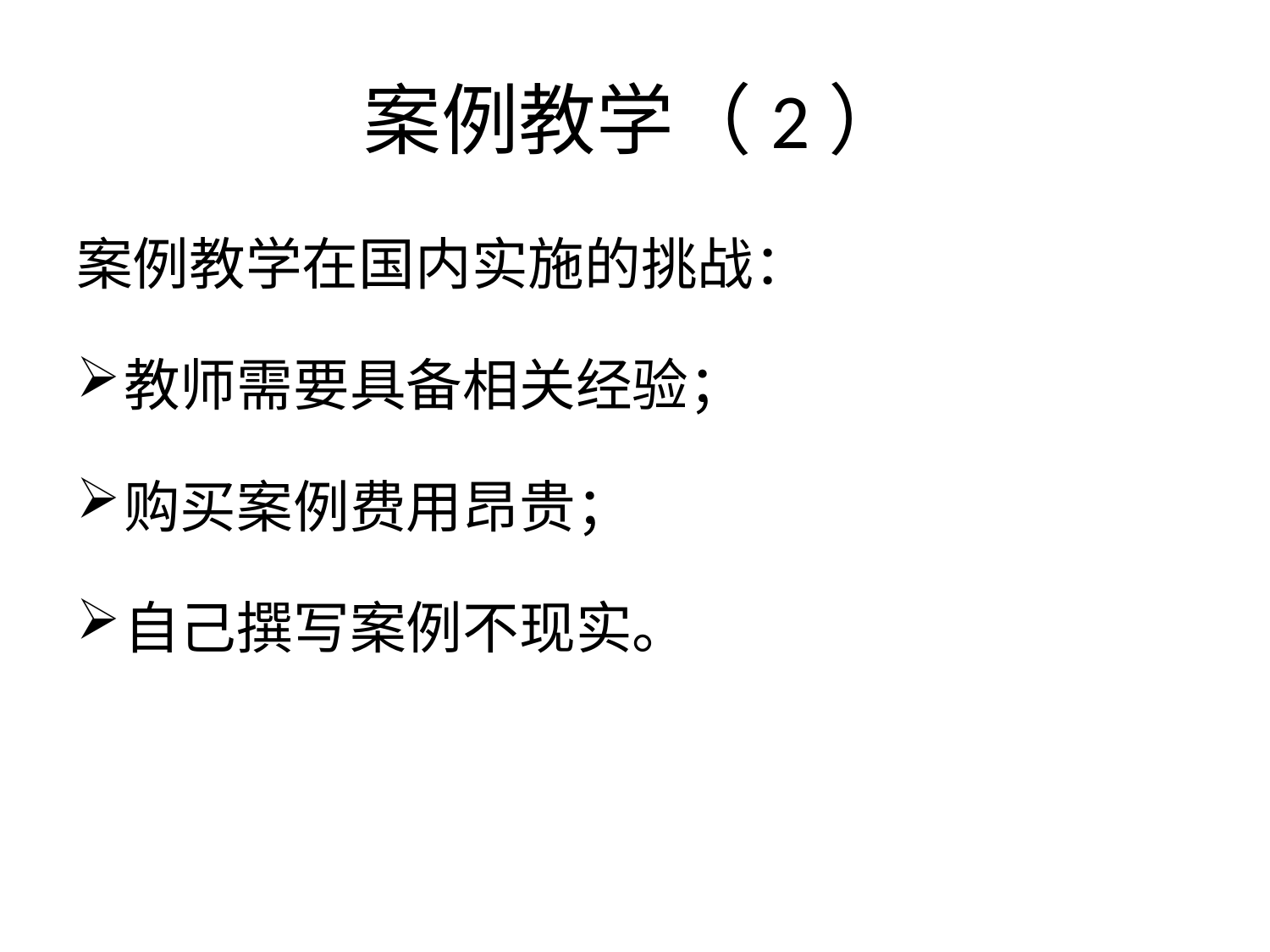

# 案例教学（2）
案例教学在国内实施的挑战：
教师需要具备相关经验；
购买案例费用昂贵；
自己撰写案例不现实。